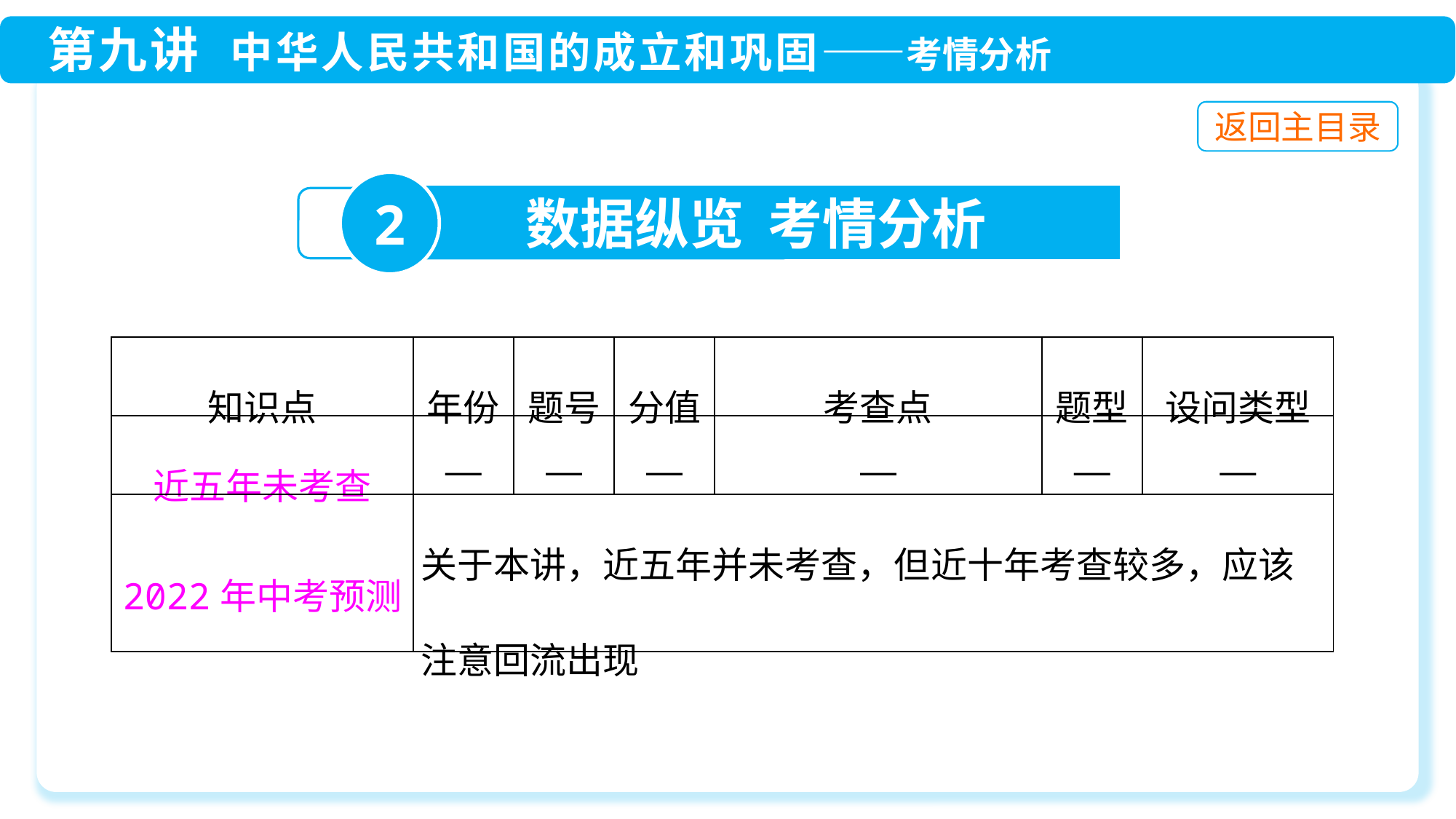

2
数据纵览  考情分析

| 知识点 | 年份 | 题号 | 分值 | 考查点 | 题型 | 设问类型 |
| --- | --- | --- | --- | --- | --- | --- |
| 近五年未考查 | — | — | — | — | — | — |
| 2022年中考预测 | 关于本讲，近五年并未考查，但近十年考查较多，应该注意回流出现 |  |  |  |  |  |